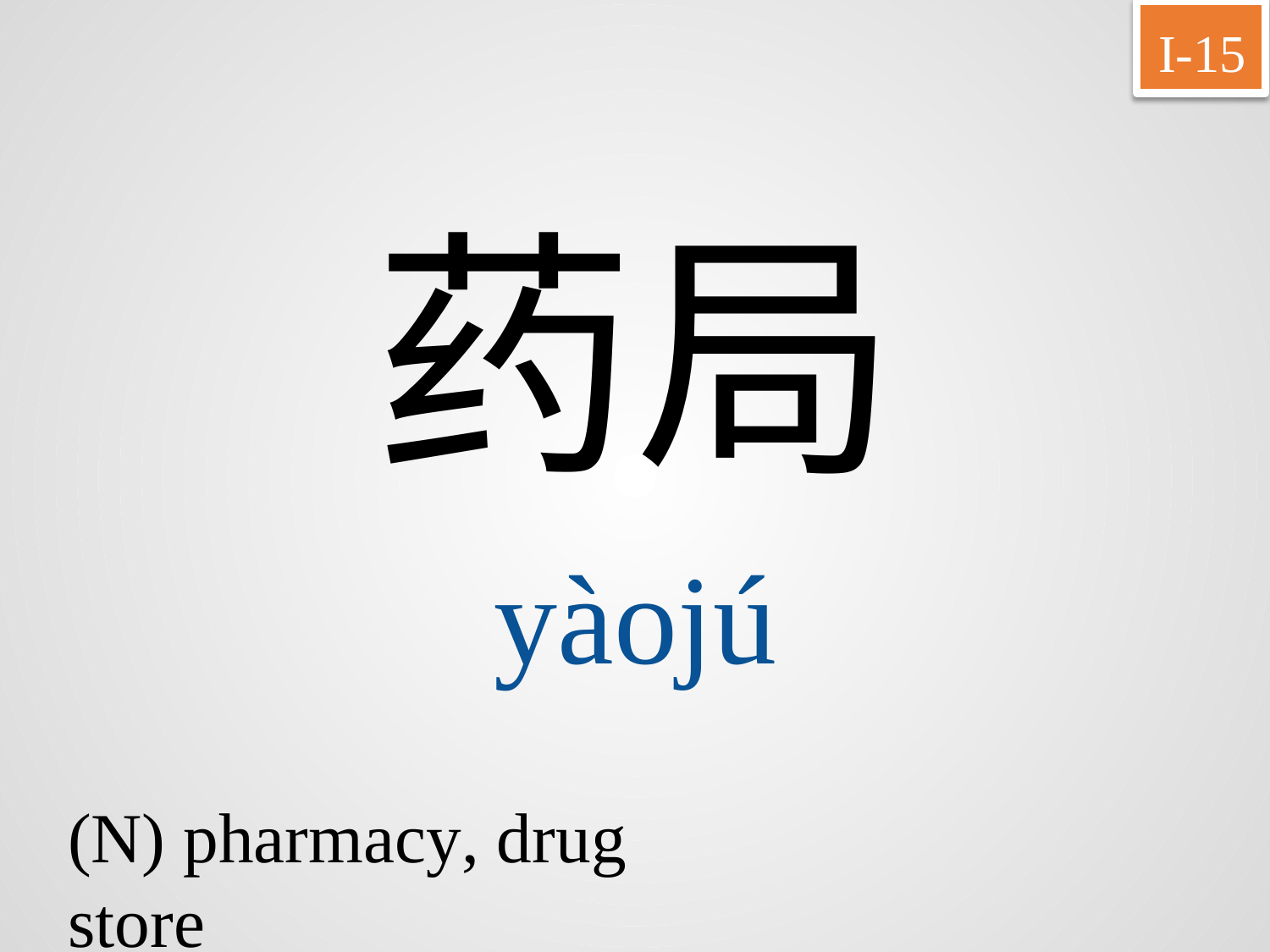

I-15

药局
yàojú
(N) pharmacy, drug store